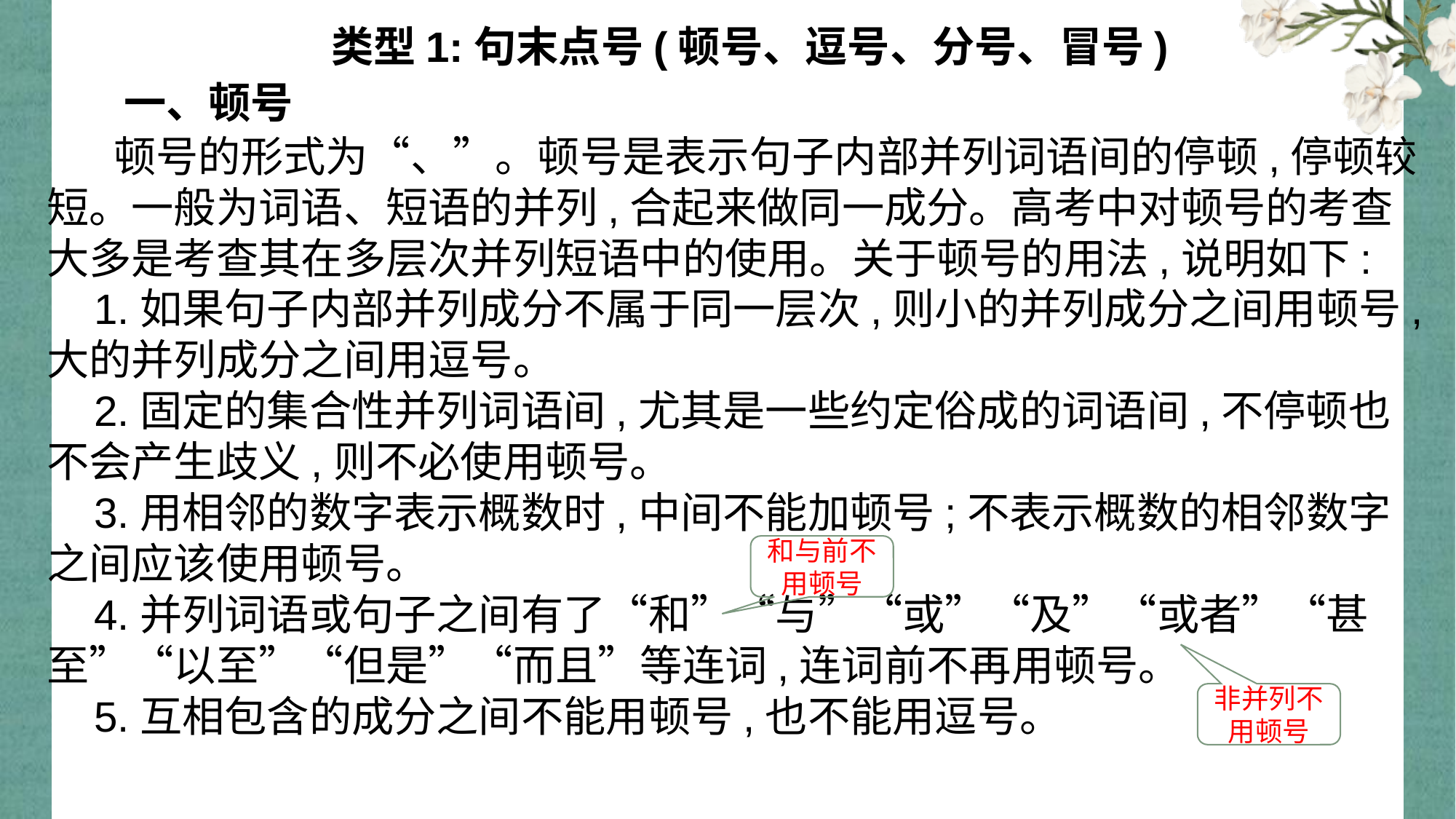

类型1:句末点号(顿号、逗号、分号、冒号)
    一、顿号

      顿号的形式为“、”。顿号是表示句子内部并列词语间的停顿,停顿较短。一般为词语、短语的并列,合起来做同一成分。高考中对顿号的考查大多是考查其在多层次并列短语中的使用。关于顿号的用法,说明如下:
    1.如果句子内部并列成分不属于同一层次,则小的并列成分之间用顿号,大的并列成分之间用逗号。
    2.固定的集合性并列词语间,尤其是一些约定俗成的词语间,不停顿也不会产生歧义,则不必使用顿号。
    3.用相邻的数字表示概数时,中间不能加顿号;不表示概数的相邻数字之间应该使用顿号。
    4.并列词语或句子之间有了“和”“与”“或”“及”“或者”“甚至”“以至”“但是”“而且”等连词,连词前不再用顿号。
    5.互相包含的成分之间不能用顿号,也不能用逗号。

和与前不用顿号
非并列不用顿号